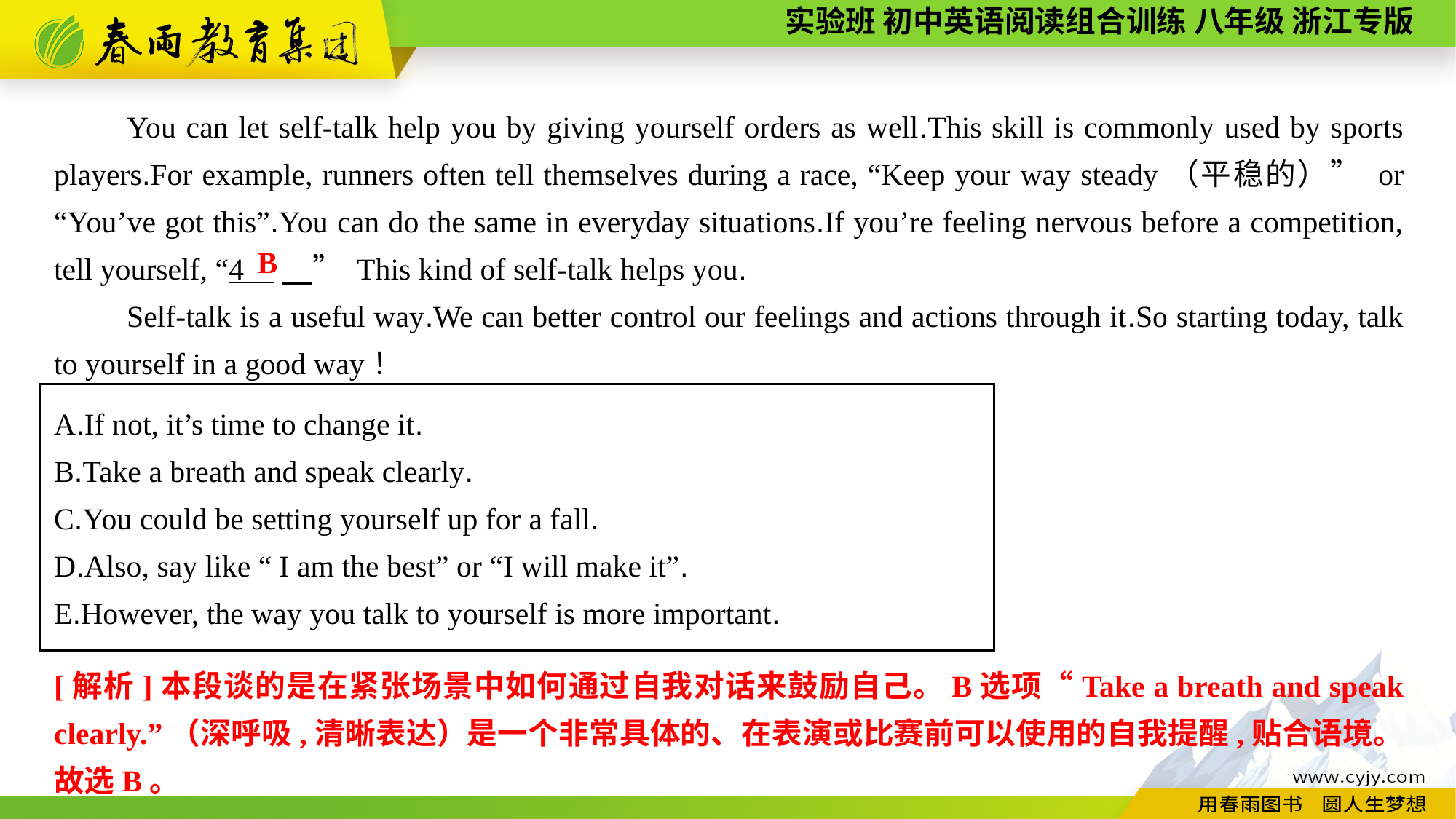

You can let self-talk help you by giving yourself orders as well.This skill is commonly used by sports players.For example, runners often tell themselves during a race, “Keep your way steady（平稳的）” or “You’ve got this”.You can do the same in everyday situations.If you’re feeling nervous before a competition, tell yourself, “4    　” This kind of self-talk helps you.
Self-talk is a useful way.We can better control our feelings and actions through it.So starting today, talk to yourself in a good way！
B

A.If not, it’s time to change it.
B.Take a breath and speak clearly.
C.You could be setting yourself up for a fall.
D.Also, say like “ I am the best” or “I will make it”.
E.However, the way you talk to yourself is more important.
[解析]本段谈的是在紧张场景中如何通过自我对话来鼓励自己。B选项“Take a breath and speak clearly.”（深呼吸,清晰表达）是一个非常具体的、在表演或比赛前可以使用的自我提醒,贴合语境。故选B。